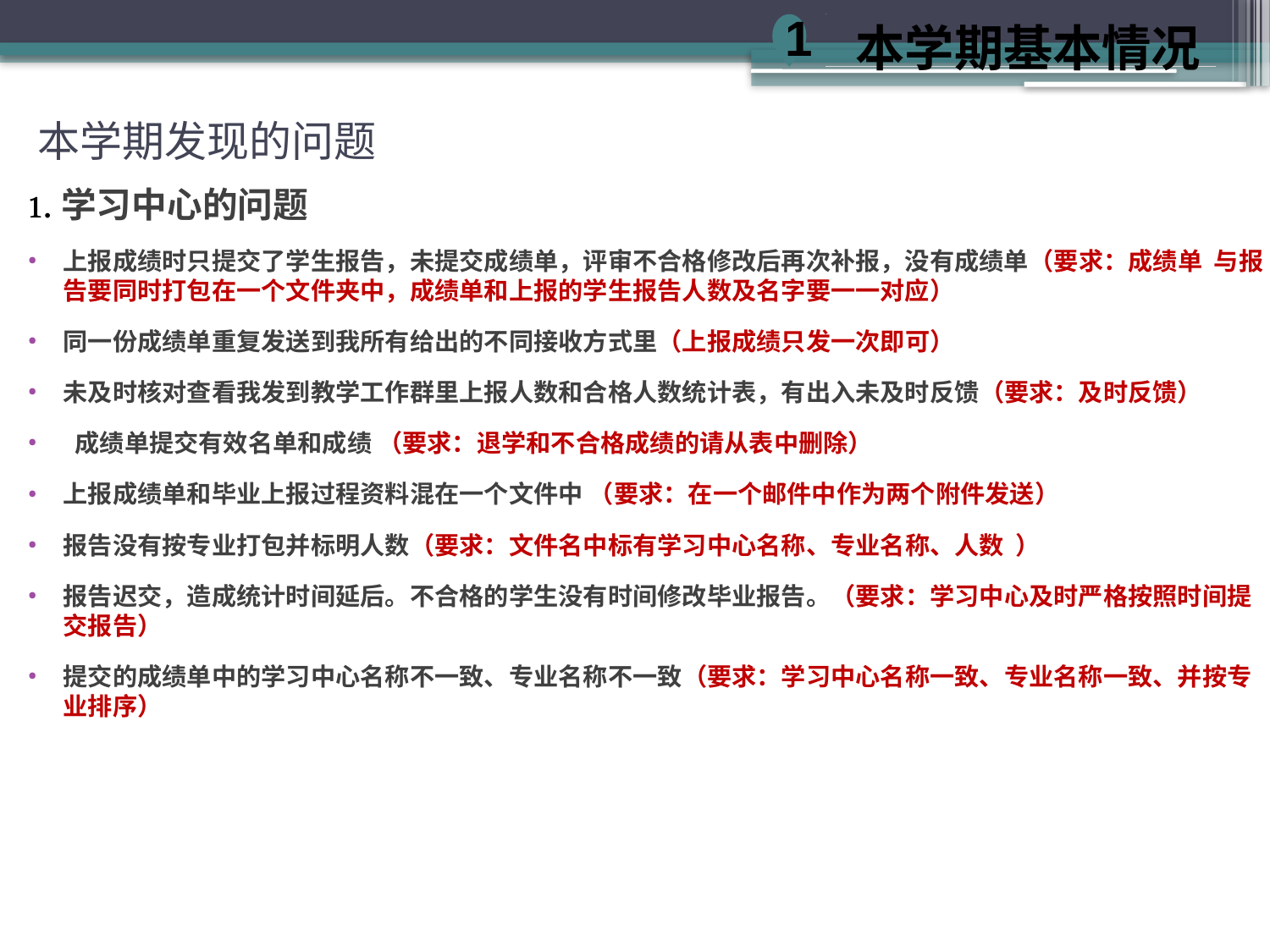

本学期基本情况
1
# 本学期发现的问题
1.学习中心的问题
上报成绩时只提交了学生报告，未提交成绩单，评审不合格修改后再次补报，没有成绩单（要求：成绩单  与报告要同时打包在一个文件夹中，成绩单和上报的学生报告人数及名字要一一对应）
同一份成绩单重复发送到我所有给出的不同接收方式里（上报成绩只发一次即可）
未及时核对查看我发到教学工作群里上报人数和合格人数统计表，有出入未及时反馈（要求：及时反馈）
 成绩单提交有效名单和成绩 （要求：退学和不合格成绩的请从表中删除）
上报成绩单和毕业上报过程资料混在一个文件中 （要求：在一个邮件中作为两个附件发送）
报告没有按专业打包并标明人数（要求：文件名中标有学习中心名称、专业名称、人数  ）
报告迟交，造成统计时间延后。不合格的学生没有时间修改毕业报告。（要求：学习中心及时严格按照时间提交报告）
提交的成绩单中的学习中心名称不一致、专业名称不一致（要求：学习中心名称一致、专业名称一致、并按专业排序）